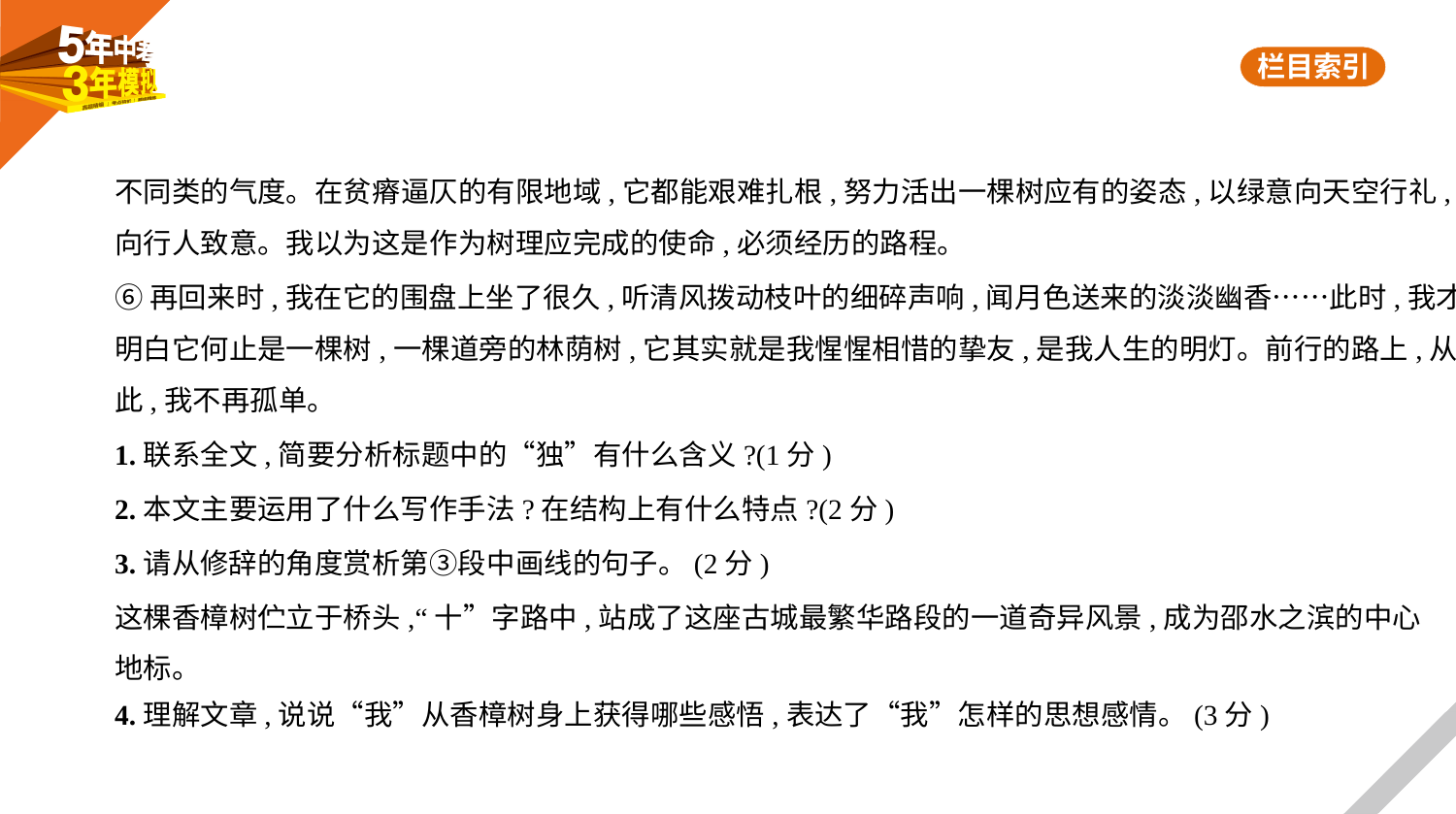

不同类的气度。在贫瘠逼仄的有限地域,它都能艰难扎根,努力活出一棵树应有的姿态,以绿意向天空行礼,
向行人致意。我以为这是作为树理应完成的使命,必须经历的路程。
⑥再回来时,我在它的围盘上坐了很久,听清风拨动枝叶的细碎声响,闻月色送来的淡淡幽香……此时,我才
明白它何止是一棵树,一棵道旁的林荫树,它其实就是我惺惺相惜的挚友,是我人生的明灯。前行的路上,从
此,我不再孤单。
1.联系全文,简要分析标题中的“独”有什么含义?(1分)
2.本文主要运用了什么写作手法?在结构上有什么特点?(2分)
3.请从修辞的角度赏析第③段中画线的句子。(2分)
这棵香樟树伫立于桥头,“十”字路中,站成了这座古城最繁华路段的一道奇异风景,成为邵水之滨的中心
地标。
4.理解文章,说说“我”从香樟树身上获得哪些感悟,表达了“我”怎样的思想感情。(3分)